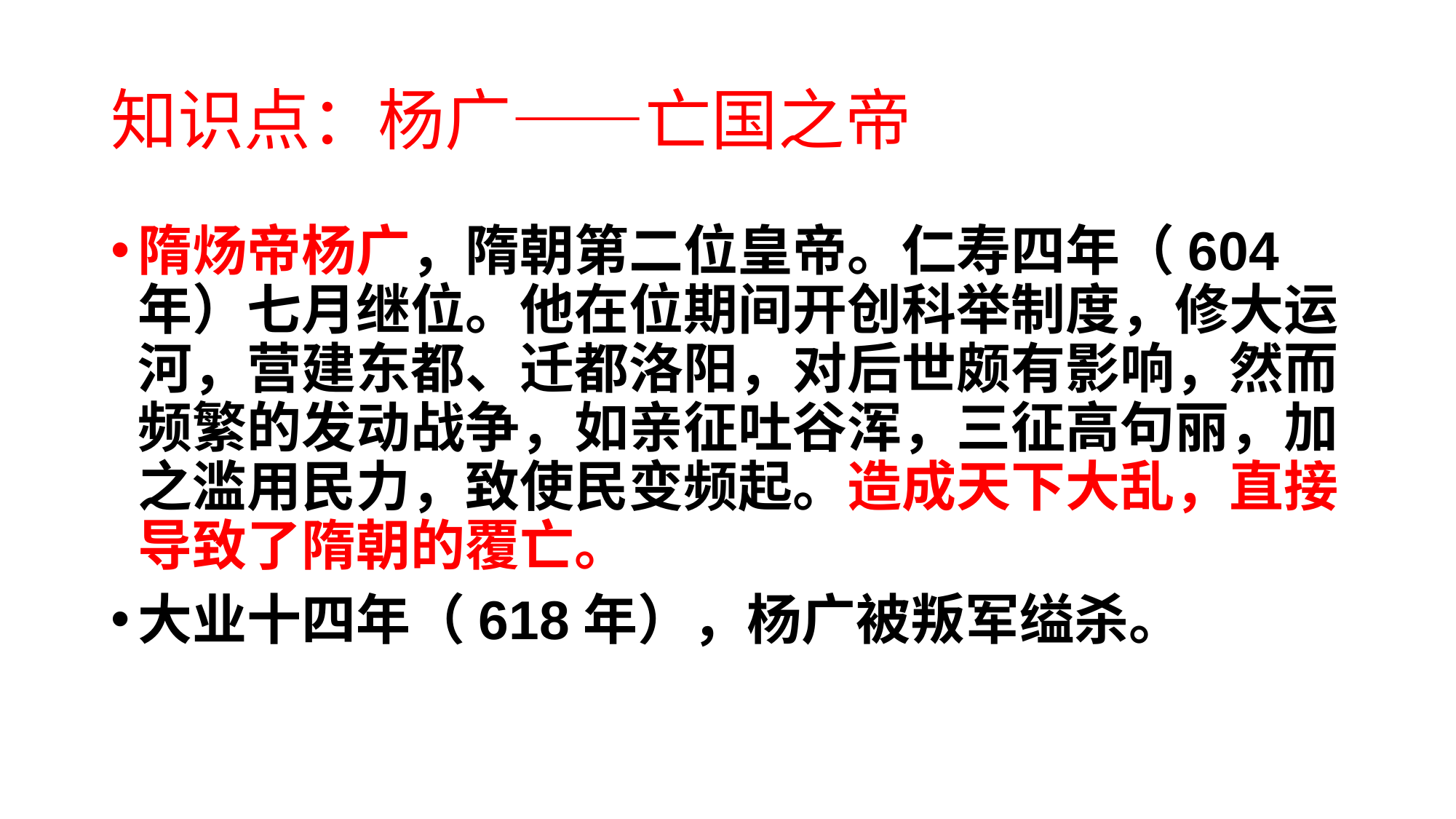

# 知识点：杨广——亡国之帝
隋炀帝杨广，隋朝第二位皇帝。仁寿四年（604年）七月继位。他在位期间开创科举制度，修大运河，营建东都、迁都洛阳，对后世颇有影响，然而频繁的发动战争，如亲征吐谷浑，三征高句丽，加之滥用民力，致使民变频起。造成天下大乱，直接导致了隋朝的覆亡。
大业十四年（618年），杨广被叛军缢杀。